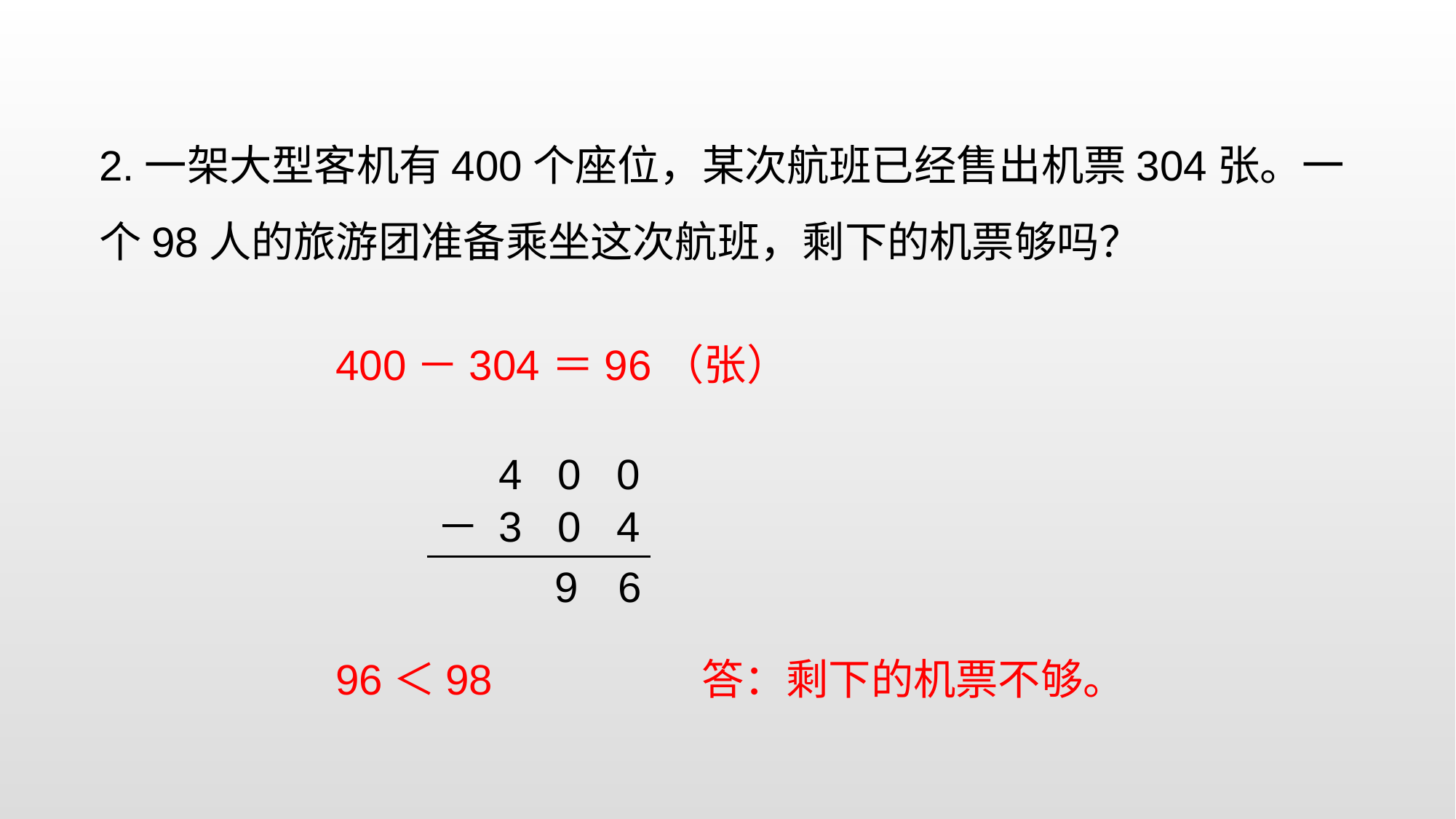

2.一架大型客机有400个座位，某次航班已经售出机票304张。一个98人的旅游团准备乘坐这次航班，剩下的机票够吗？
400－304
＝96（张）
4   0   0
－ 3   0   4
9
6
96＜98
答：剩下的机票不够。